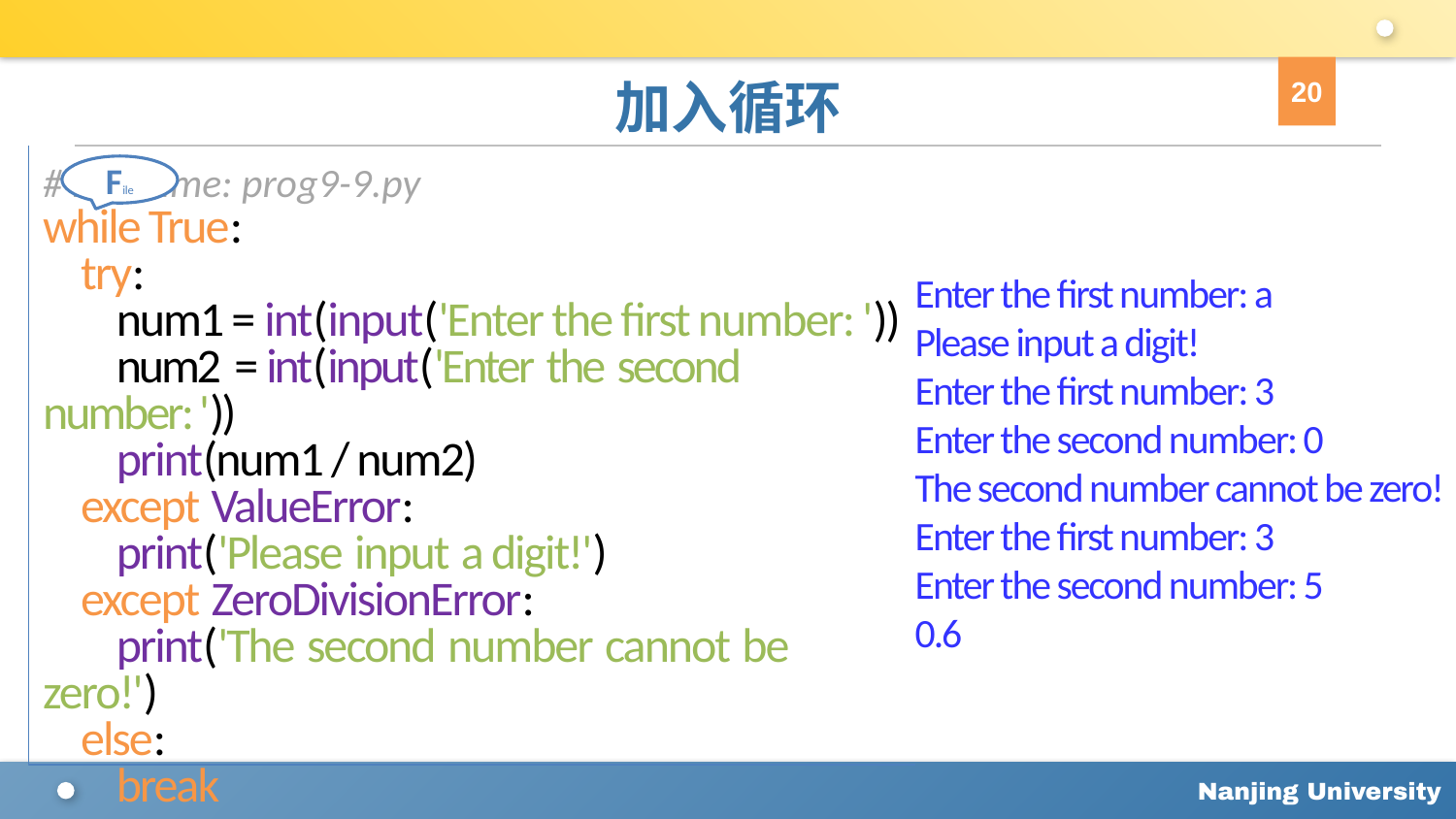

20
# 加入循环

# Filename: prog9-9.py
while True:
    try:
        num1 = int(input('Enter the first number: '))
        num2  = int(input('Enter the second number: '))
        print(num1 / num2)
    except ValueError:
        print('Please input a digit!')
    except ZeroDivisionError:
        print('The second number cannot be zero!')
    else:
        break
File
Enter the first number: a
Please input a digit!
Enter the first number: 3
Enter the second number: 0
The second number cannot be zero!
Enter the first number: 3
Enter the second number: 5
0.6